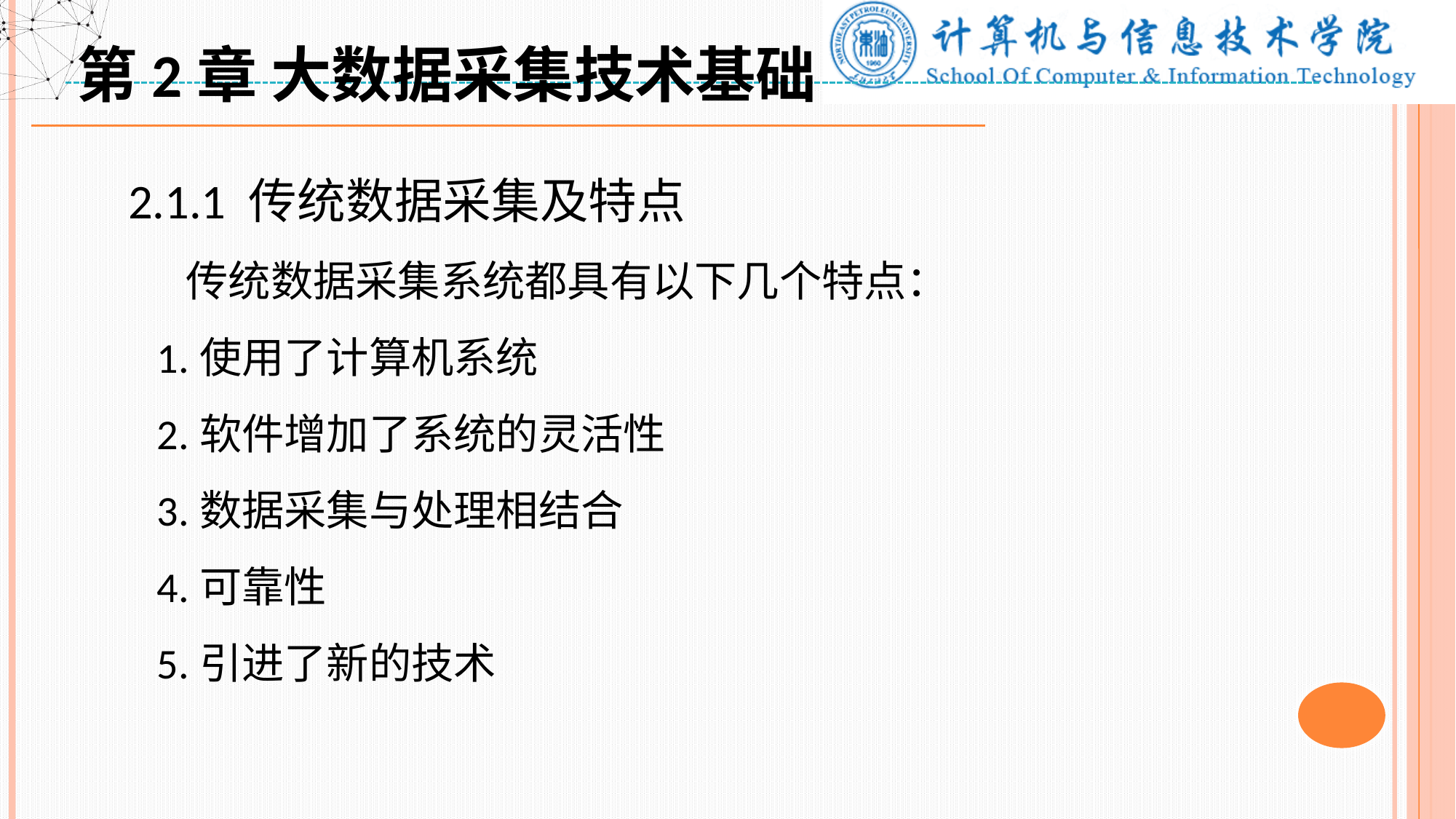

第2章 大数据采集技术基础
2.1.1 传统数据采集及特点
      传统数据采集系统都具有以下几个特点：
   1.使用了计算机系统
   2.软件增加了系统的灵活性
   3.数据采集与处理相结合
   4.可靠性
   5.引进了新的技术